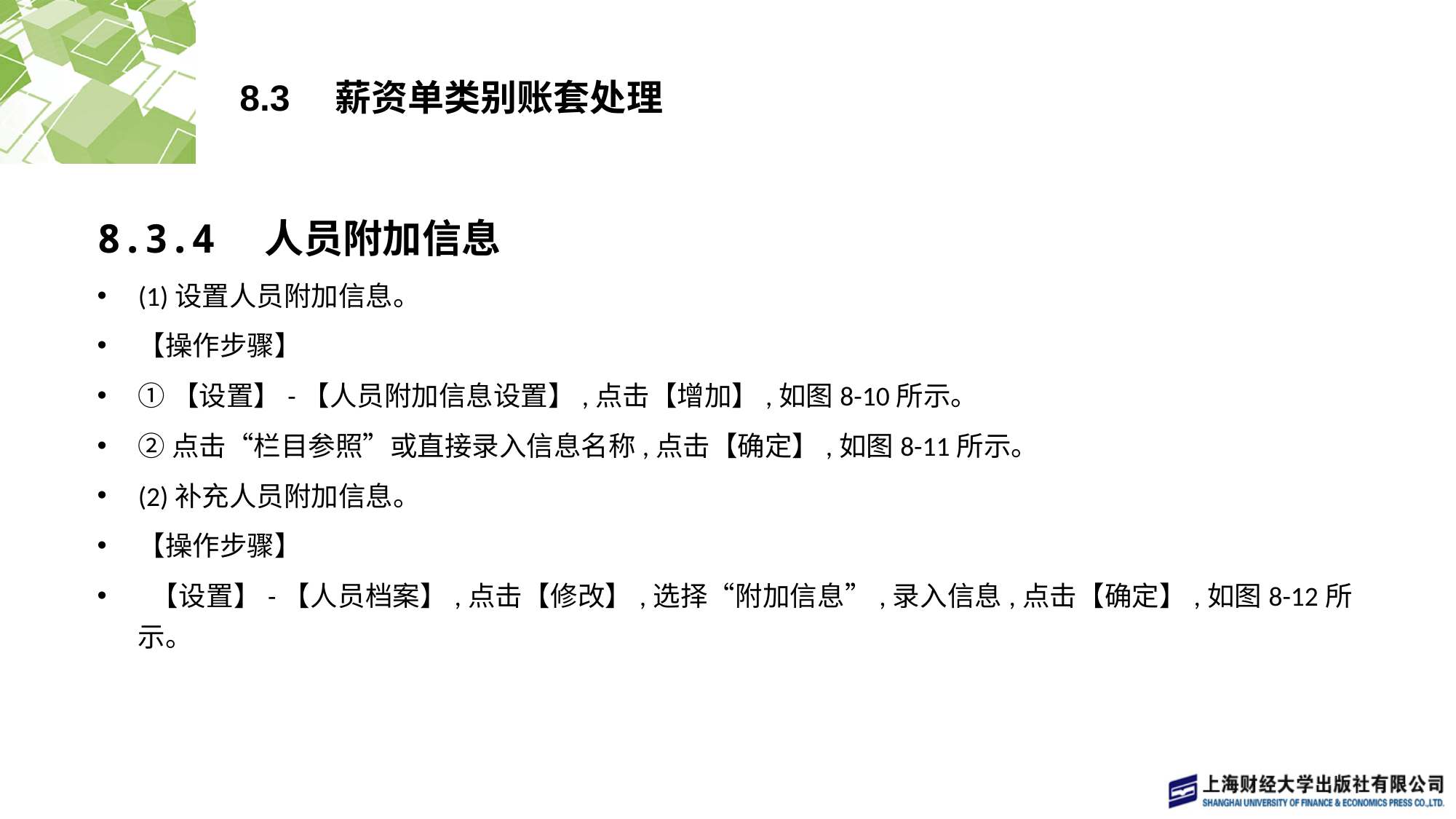

# 8.3　薪资单类别账套处理
8.3.4　人员附加信息
(1)设置人员附加信息。
【操作步骤】
①【设置】-【人员附加信息设置】,点击【增加】,如图8-10所示。
②点击“栏目参照”或直接录入信息名称,点击【确定】,如图8-11所示。
(2)补充人员附加信息。
【操作步骤】
 【设置】-【人员档案】,点击【修改】,选择“附加信息”,录入信息,点击【确定】,如图8-12所示。